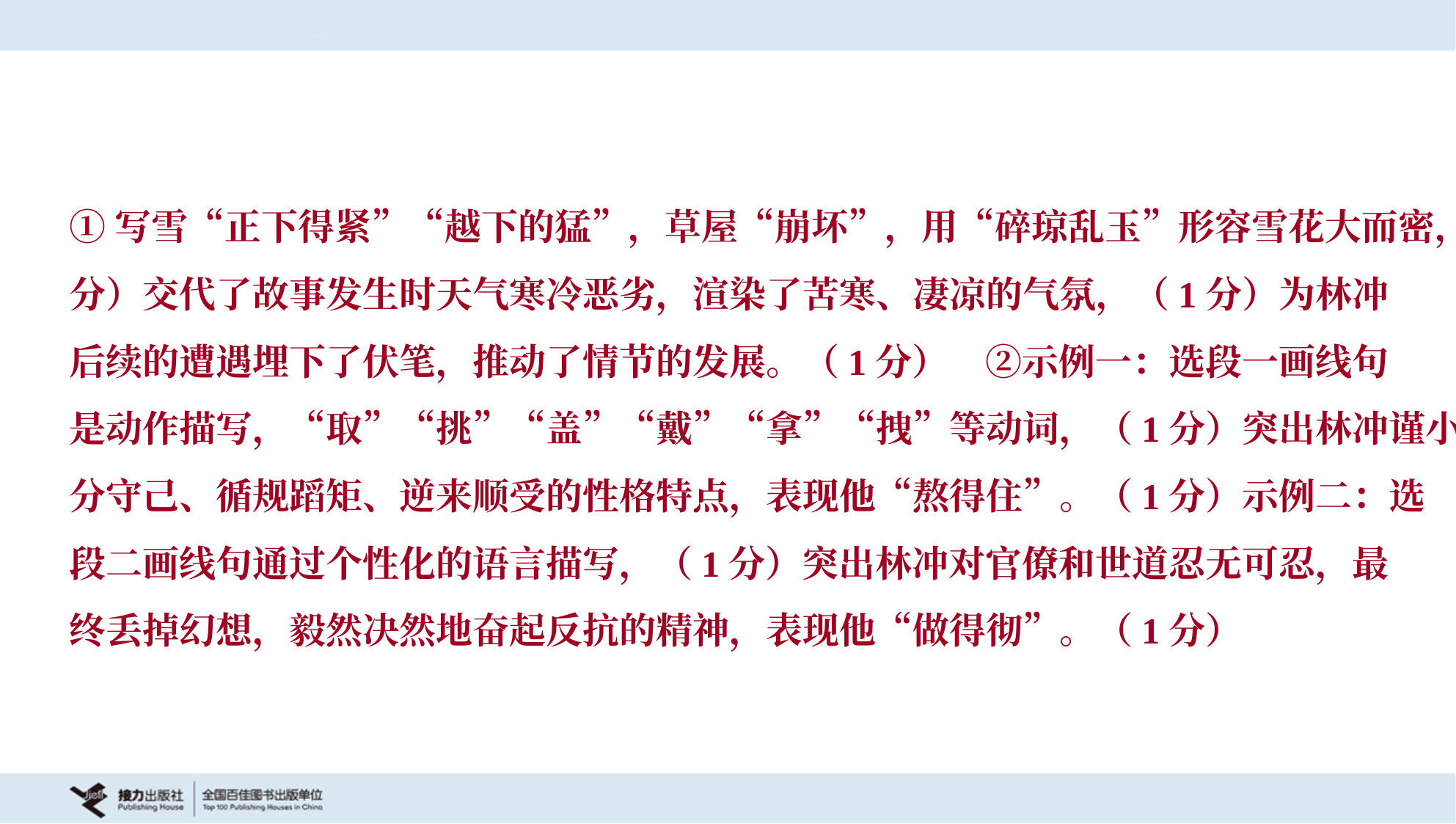

①写雪“正下得紧”“越下的猛”，草屋“崩坏”，用“碎琼乱玉”形容雪花大而密，（1
分）交代了故事发生时天气寒冷恶劣，渲染了苦寒、凄凉的气氛，（1分）为林冲
后续的遭遇埋下了伏笔，推动了情节的发展。（1分）    ②示例一：选段一画线句
是动作描写，“取”“挑”“盖”“戴”“拿”“拽”等动词，（1分）突出林冲谨小慎微、安
分守己、循规蹈矩、逆来顺受的性格特点，表现他“熬得住”。（1分）示例二：选
段二画线句通过个性化的语言描写，（1分）突出林冲对官僚和世道忍无可忍，最
终丢掉幻想，毅然决然地奋起反抗的精神，表现他“做得彻”。（1分）